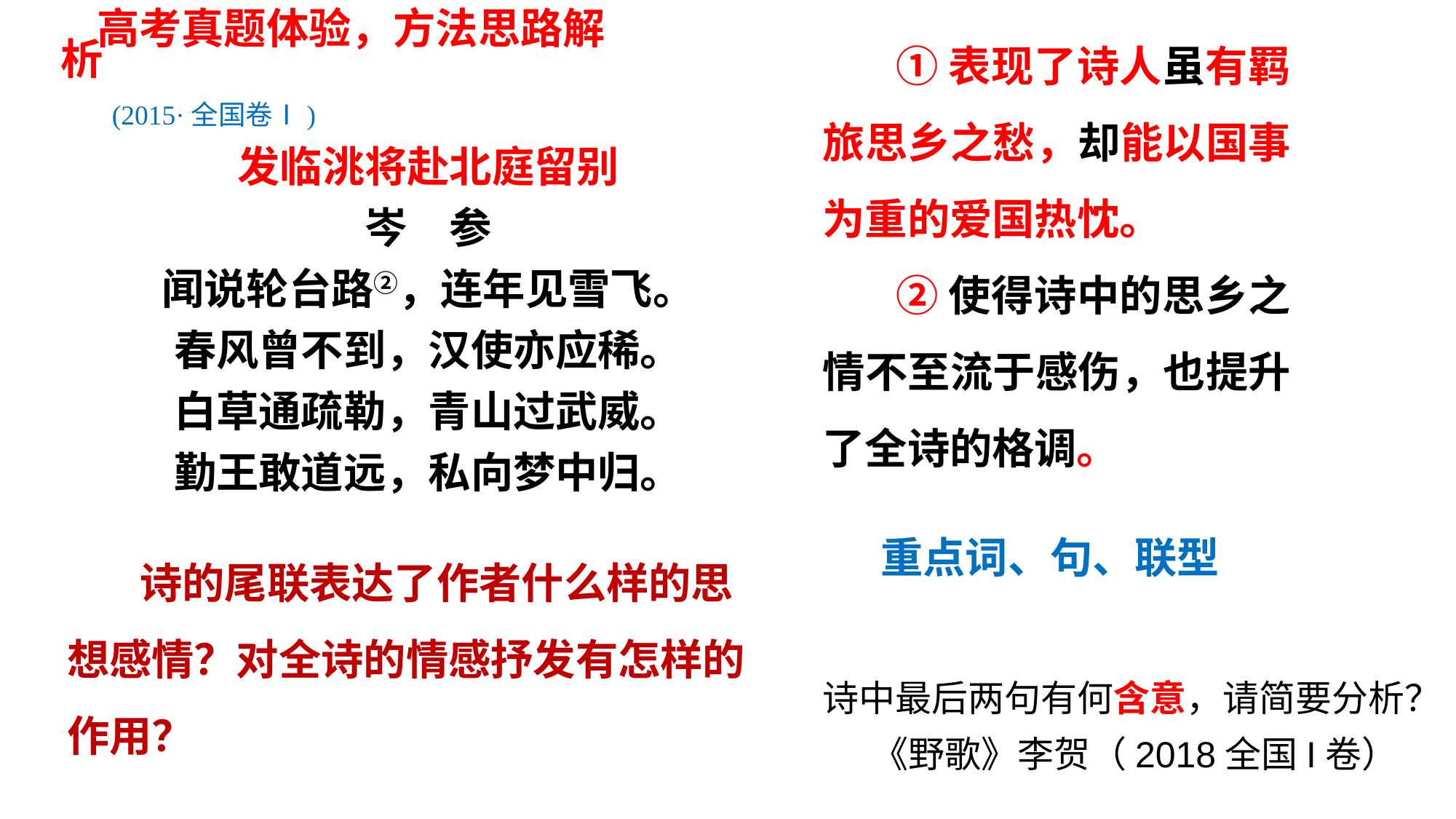

①表现了诗人虽有羁旅思乡之愁，却能以国事为重的爱国热忱。
②使得诗中的思乡之情不至流于感伤，也提升了全诗的格调。
高考真题体验，方法思路解析
(2015·全国卷Ⅰ)
发临洮将赴北庭留别
岑　参
闻说轮台路②，连年见雪飞。
春风曾不到，汉使亦应稀。
白草通疏勒，青山过武威。
勤王敢道远，私向梦中归。
诗的尾联表达了作者什么样的思想感情？对全诗的情感抒发有怎样的作用？
重点词、句、联型
诗中最后两句有何含意，请简要分析？      《野歌》李贺（2018全国I卷）